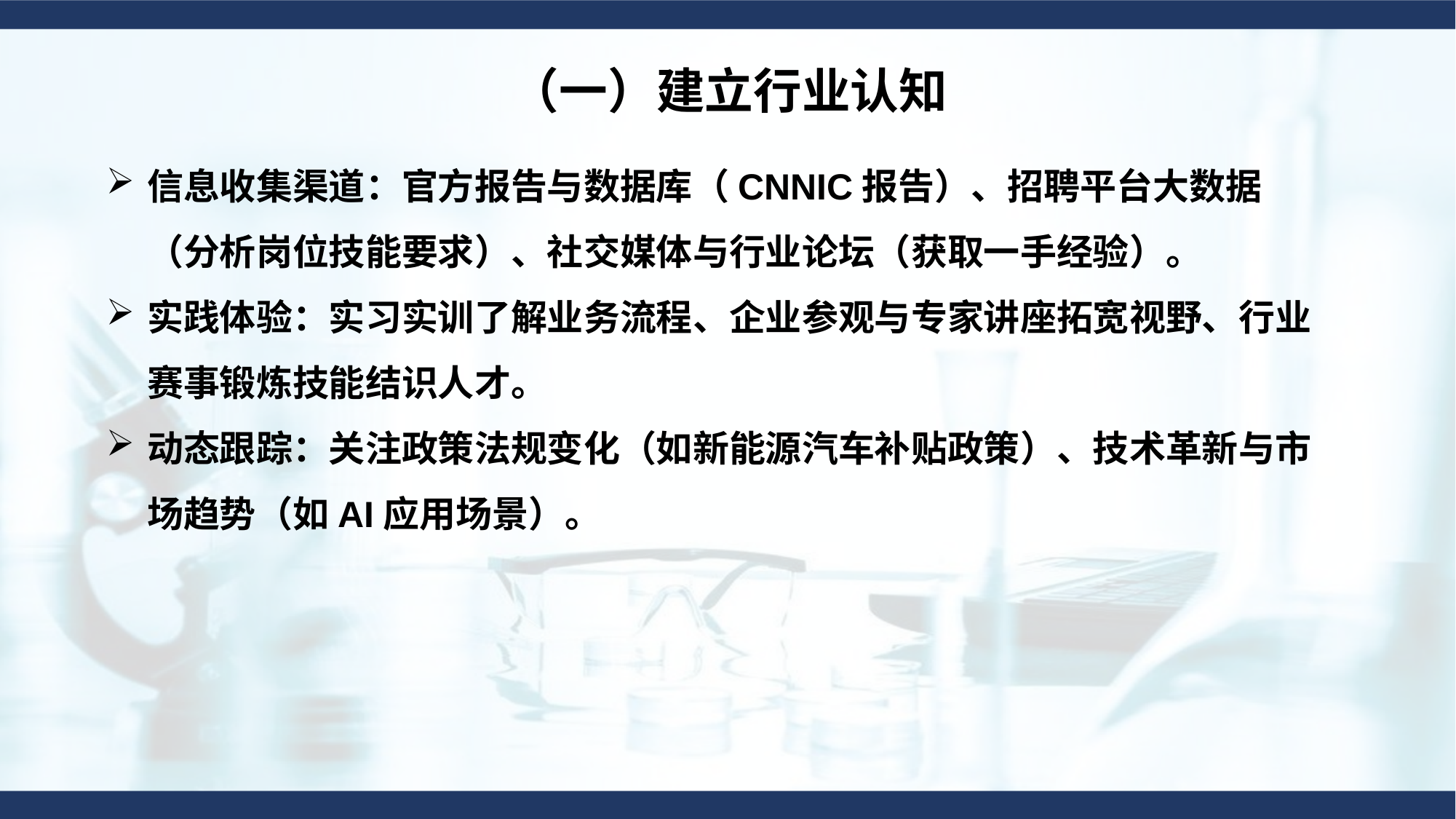

（一）建立行业认知

信息收集渠道：官方报告与数据库（CNNIC报告）、招聘平台大数据（分析岗位技能要求）、社交媒体与行业论坛（获取一手经验）。
实践体验：实习实训了解业务流程、企业参观与专家讲座拓宽视野、行业赛事锻炼技能结识人才。
动态跟踪：关注政策法规变化（如新能源汽车补贴政策）、技术革新与市场趋势（如AI应用场景）。